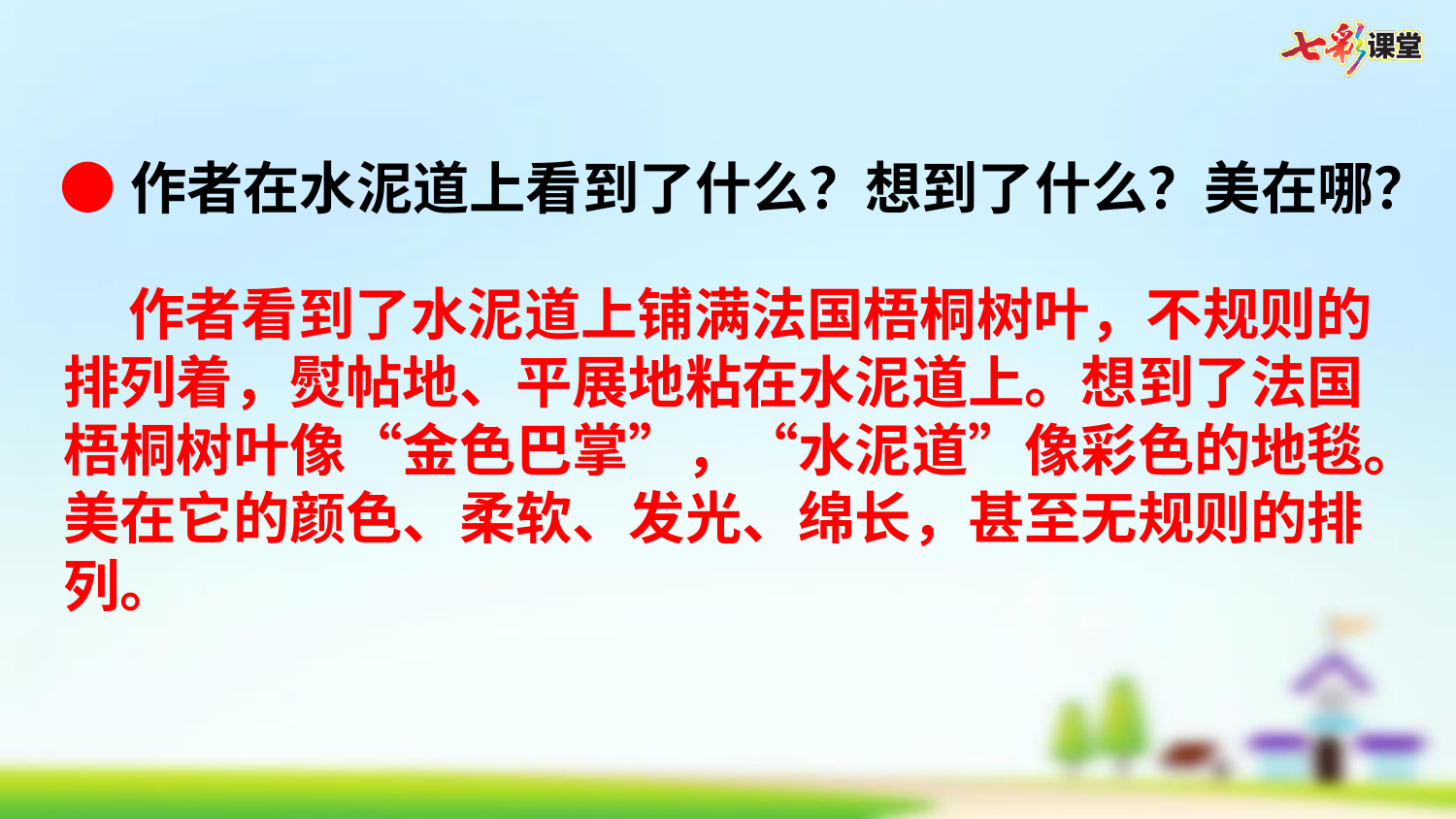

●作者在水泥道上看到了什么？想到了什么？美在哪？
    作者看到了水泥道上铺满法国梧桐树叶，不规则的排列着，熨帖地、平展地粘在水泥道上。想到了法国梧桐树叶像“金色巴掌”，“水泥道”像彩色的地毯。美在它的颜色、柔软、发光、绵长，甚至无规则的排列。